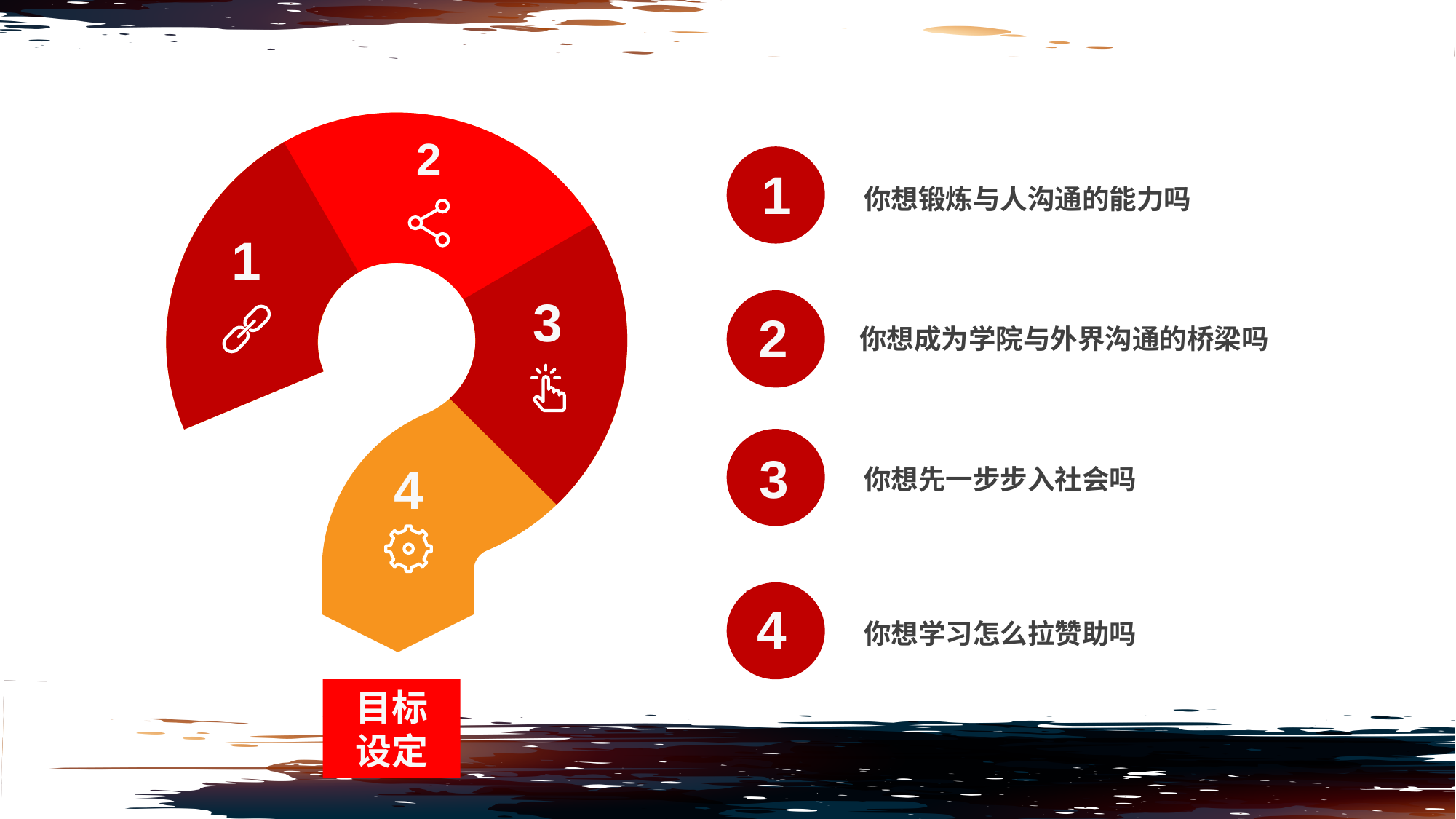

2

1
你想锻炼与人沟通的能力吗
1

3

2
你想成为学院与外界沟通的桥梁吗

3
4

你想先一步步入社会吗

4
你想学习怎么拉赞助吗
目标
设定